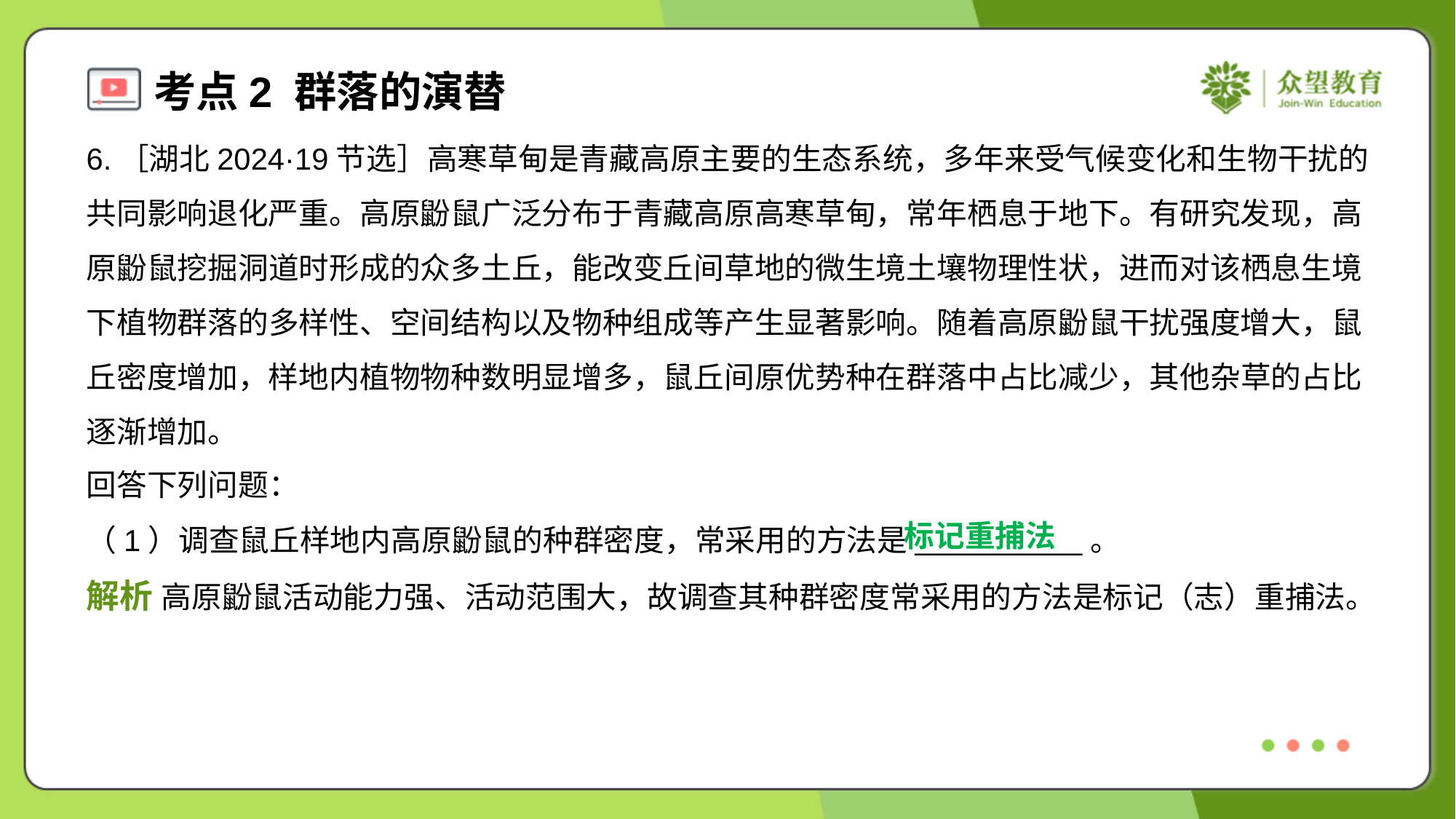

6.［湖北2024·19节选］高寒草甸是青藏高原主要的生态系统，多年来受气候变化和生物干扰的
共同影响退化严重。高原鼢鼠广泛分布于青藏高原高寒草甸，常年栖息于地下。有研究发现，高
原鼢鼠挖掘洞道时形成的众多土丘，能改变丘间草地的微生境土壤物理性状，进而对该栖息生境
下植物群落的多样性、空间结构以及物种组成等产生显著影响。随着高原鼢鼠干扰强度增大，鼠
丘密度增加，样地内植物物种数明显增多，鼠丘间原优势种在群落中占比减少，其他杂草的占比
逐渐增加。
回答下列问题：
标记重捕法
（1）调查鼠丘样地内高原鼢鼠的种群密度，常采用的方法是____________。
解析 高原鼢鼠活动能力强、活动范围大，故调查其种群密度常采用的方法是标记（志）重捕法。